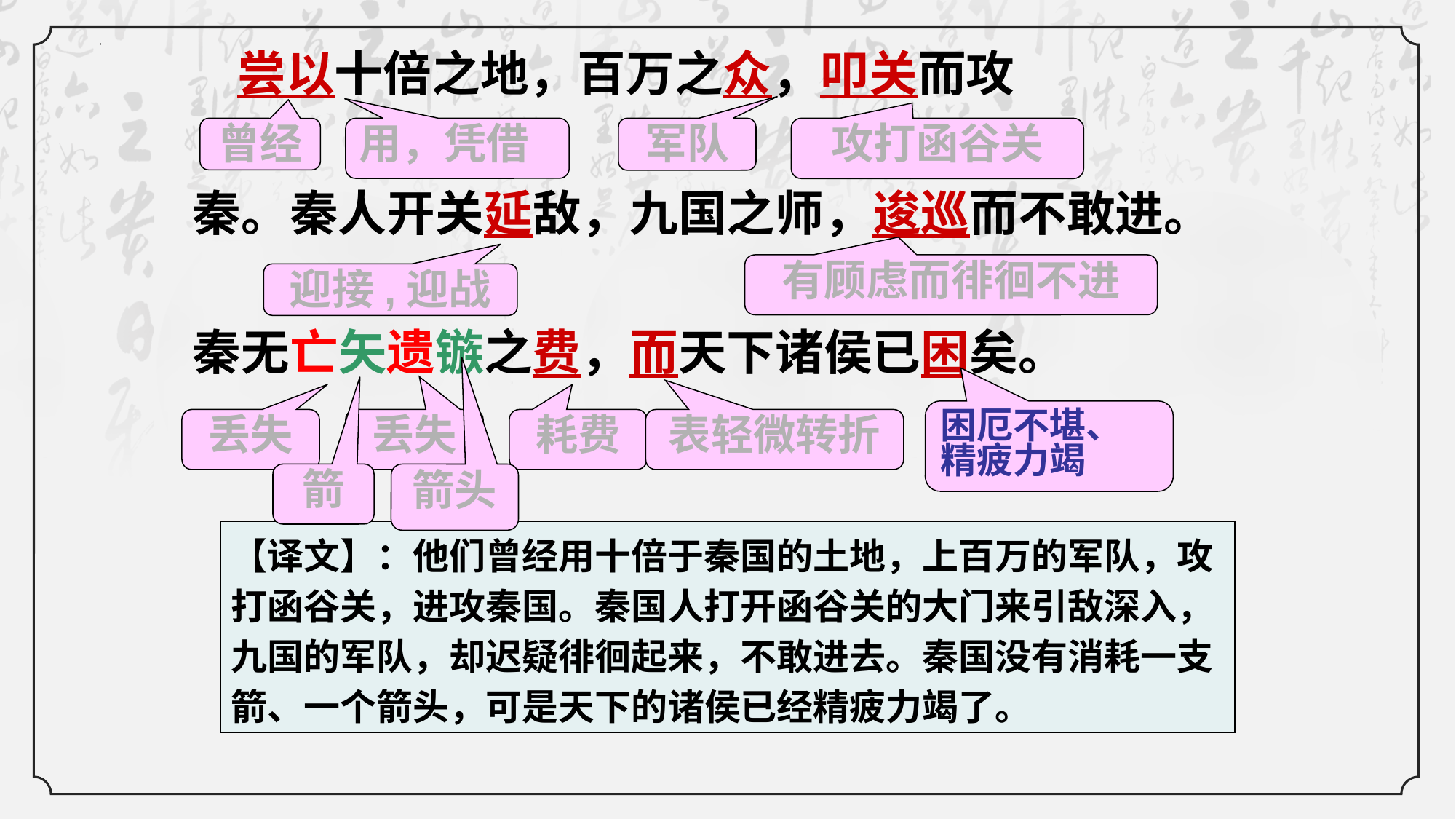

尝以十倍之地，百万之众，叩关而攻

秦。秦人开关延敌，九国之师，逡巡而不敢进。

秦无亡矢遗镞之费，而天下诸侯已困矣。
曾经
用，凭借
军队
攻打函谷关
有顾虑而徘徊不进
迎接,迎战

困厄不堪、精疲力竭
丢失
丢失
耗费
表轻微转折
箭
箭头
【译文】：他们曾经用十倍于秦国的土地，上百万的军队，攻打函谷关，进攻秦国。秦国人打开函谷关的大门来引敌深入，九国的军队，却迟疑徘徊起来，不敢进去。秦国没有消耗一支箭、一个箭头，可是天下的诸侯已经精疲力竭了。